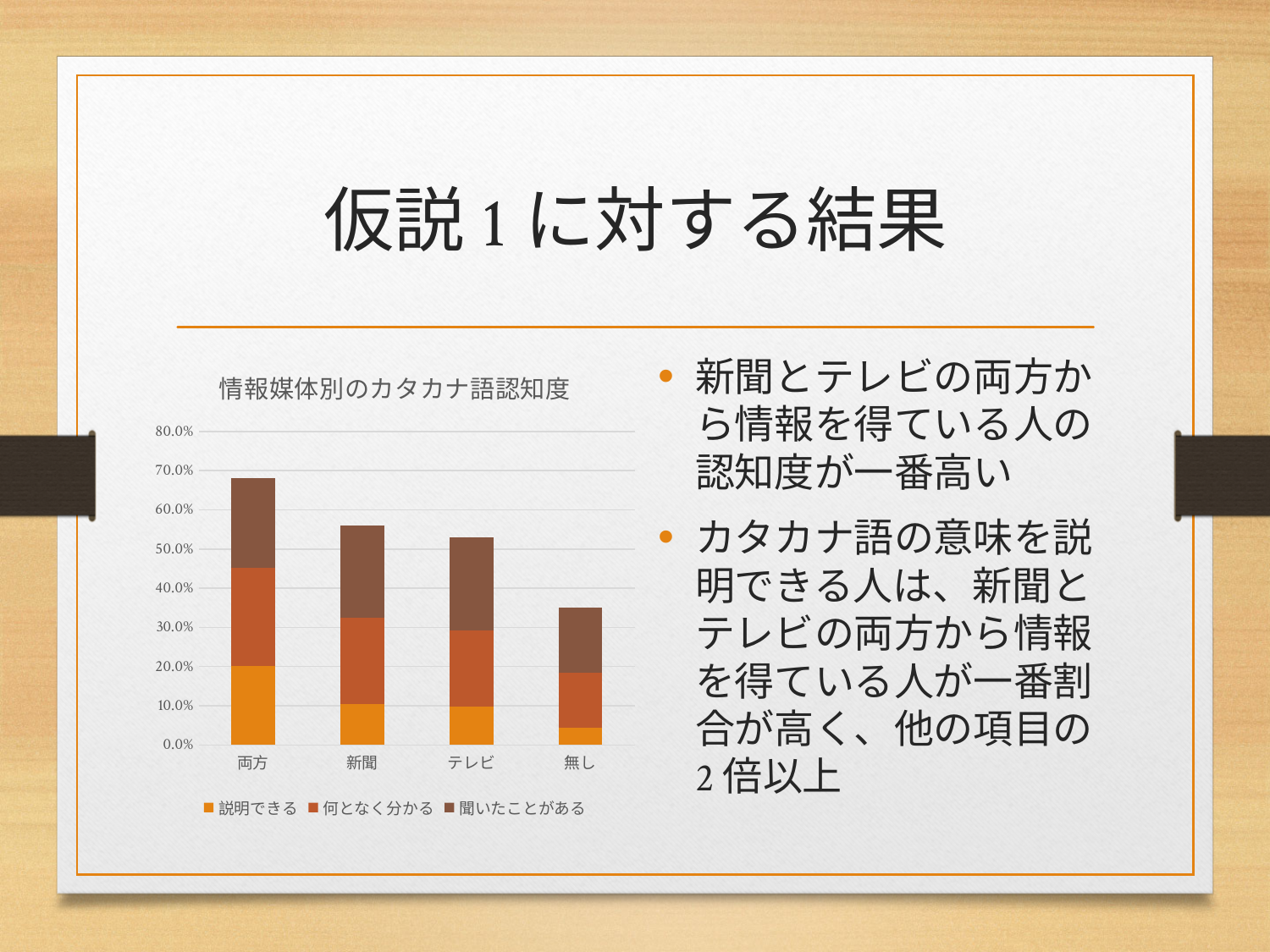

# 仮説1に対する結果
新聞とテレビの両方から情報を得ている人の認知度が一番高い
カタカナ語の意味を説明できる人は、新聞とテレビの両方から情報を得ている人が一番割合が高く、他の項目の2倍以上

### Chart: 情報媒体別のカタカナ語認知度

| Category | 説明できる | 何となく分かる | 聞いたことがある |
|---|---|---|---|
| 無し | 0.043209876543209874 | 0.14074074074074075 | 0.16666666666666666 |
| テレビ | 0.09770114942528736 | 0.19425287356321838 | 0.2367816091954023 |
| 新聞 | 0.104 | 0.22133333333333333 | 0.23466666666666666 |
| 両方 | 0.20175438596491227 | 0.25087719298245614 | 0.22807017543859648 |